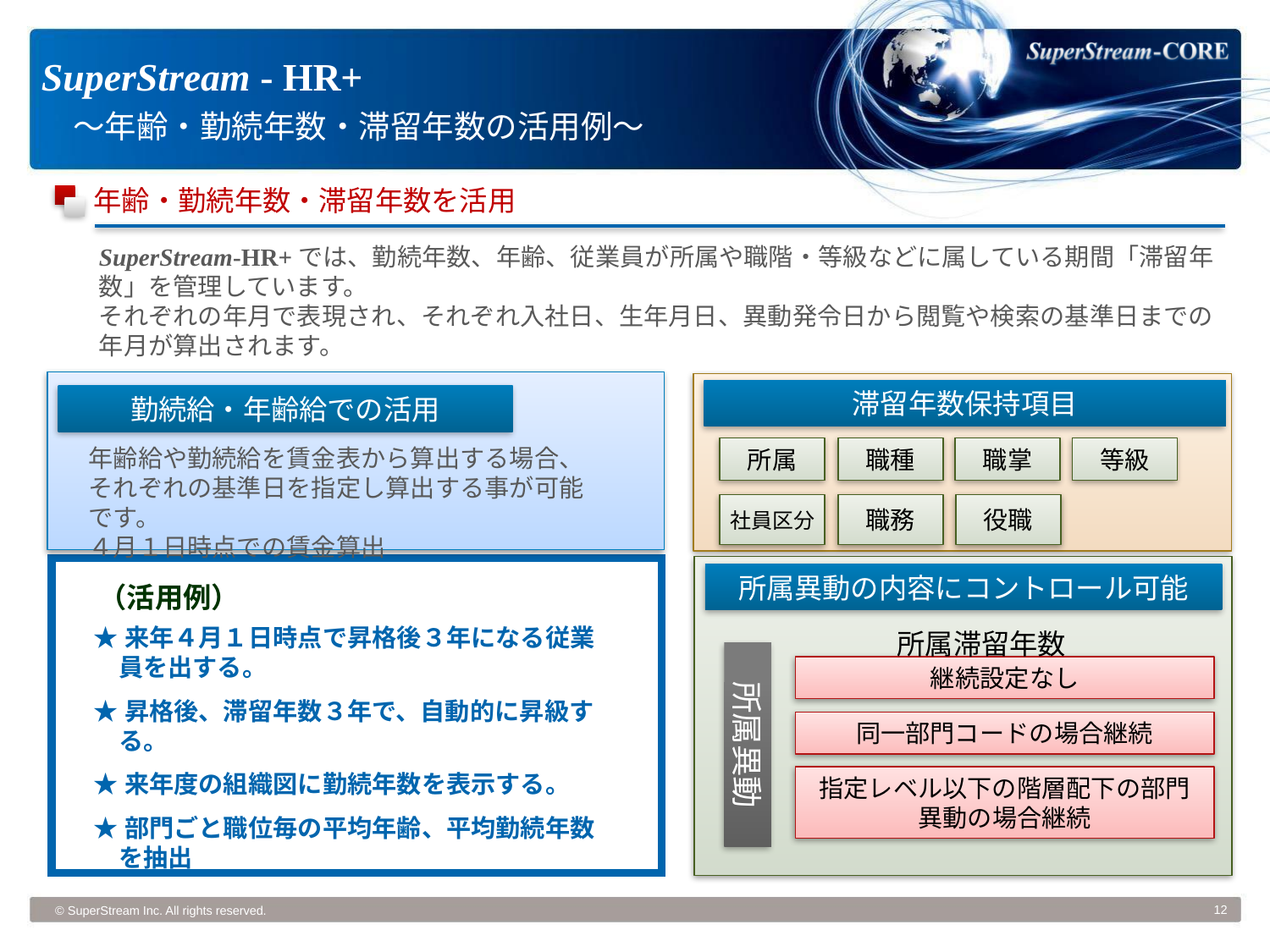

SuperStream - HR+
　～年齢・勤続年数・滞留年数の活用例～
年齢・勤続年数・滞留年数を活用

SuperStream-HR+では、勤続年数、年齢、従業員が所属や職階・等級などに属している期間「滞留年数」を管理しています。
それぞれの年月で表現され、それぞれ入社日、生年月日、異動発令日から閲覧や検索の基準日までの年月が算出されます。

滞留年数保持項目
勤続給・年齢給での活用
年齢給や勤続給を賃金表から算出する場合、それぞれの基準日を指定し算出する事が可能です。
４月１日時点での賃金算出
所属
職種
職掌
等級
社員区分
職務
役職

所属異動の内容にコントロール可能
（活用例）
★来年４月１日時点で昇格後３年になる従業員を出する。
★昇格後、滞留年数３年で、自動的に昇級する。
★来年度の組織図に勤続年数を表示する。
★部門ごと職位毎の平均年齢、平均勤続年数を抽出
所属滞留年数
所属異動
継続設定なし
同一部門コードの場合継続
指定レベル以下の階層配下の部門異動の場合継続
© SuperStream Inc. All rights reserved.
12